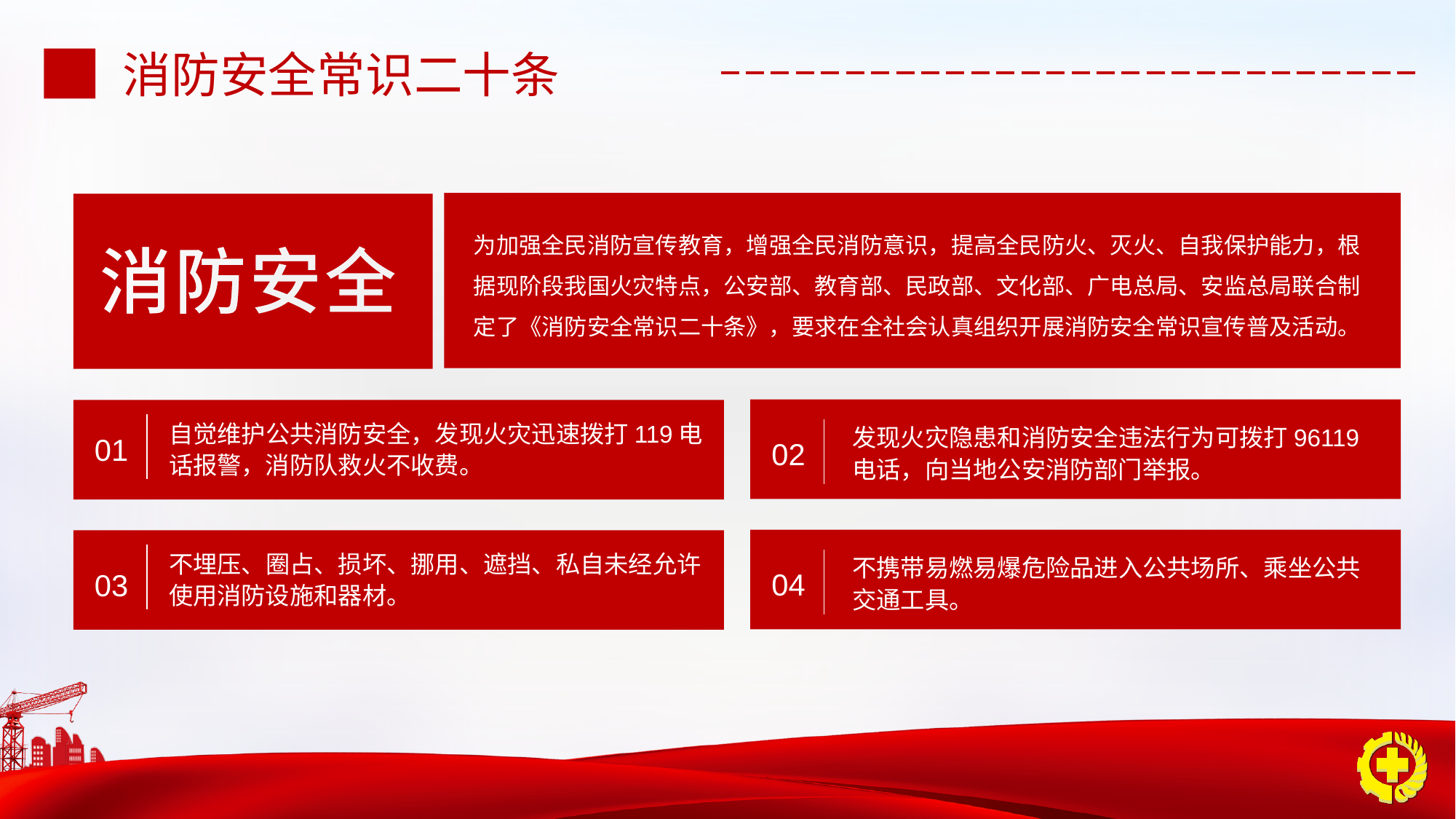

消防安全常识二十条

为加强全民消防宣传教育，增强全民消防意识，提高全民防火、灭火、自我保护能力，根据现阶段我国火灾特点，公安部、教育部、民政部、文化部、广电总局、安监总局联合制定了《消防安全常识二十条》，要求在全社会认真组织开展消防安全常识宣传普及活动。

发现火灾隐患和消防安全违法行为可拨打96119电话，向当地公安消防部门举报。
02

自觉维护公共消防安全，发现火灾迅速拨打119电话报警，消防队救火不收费。
01

不携带易燃易爆危险品进入公共场所、乘坐公共交通工具。
04

不埋压、圈占、损坏、挪用、遮挡、私自未经允许使用消防设施和器材。
03